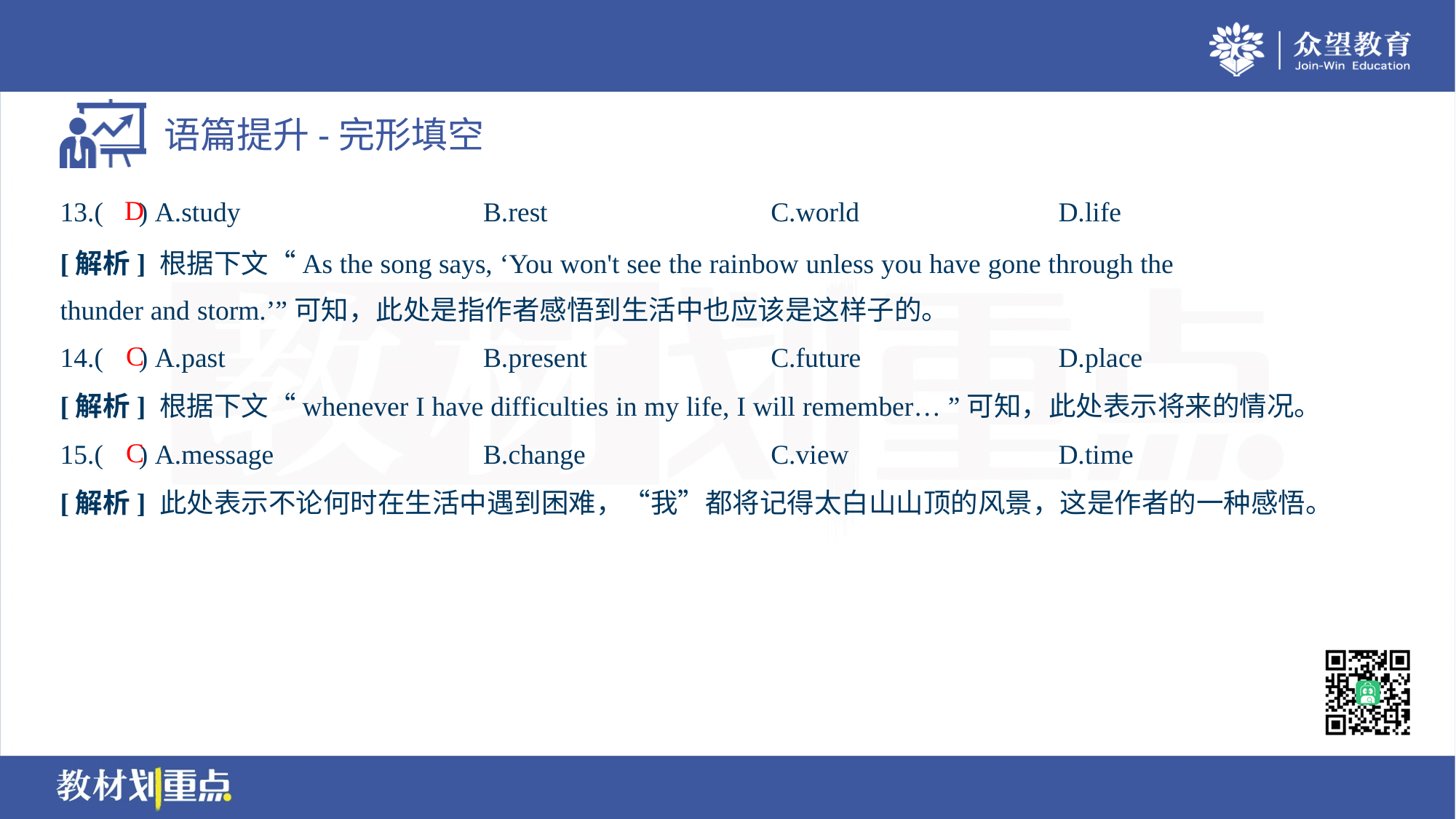

D
13.(     ) A.study	B.rest	C.world	D.life
[解析] 根据下文“As the song says, ‘You won't see the rainbow unless you have gone through the
thunder and storm.’”可知，此处是指作者感悟到生活中也应该是这样子的。
C
14.(     ) A.past	B.present	C.future	D.place
[解析] 根据下文“whenever I have difficulties in my life, I will remember… ”可知，此处表示将来的情况。
C
15.(     ) A.message	B.change	C.view	D.time
[解析] 此处表示不论何时在生活中遇到困难，“我”都将记得太白山山顶的风景，这是作者的一种感悟。